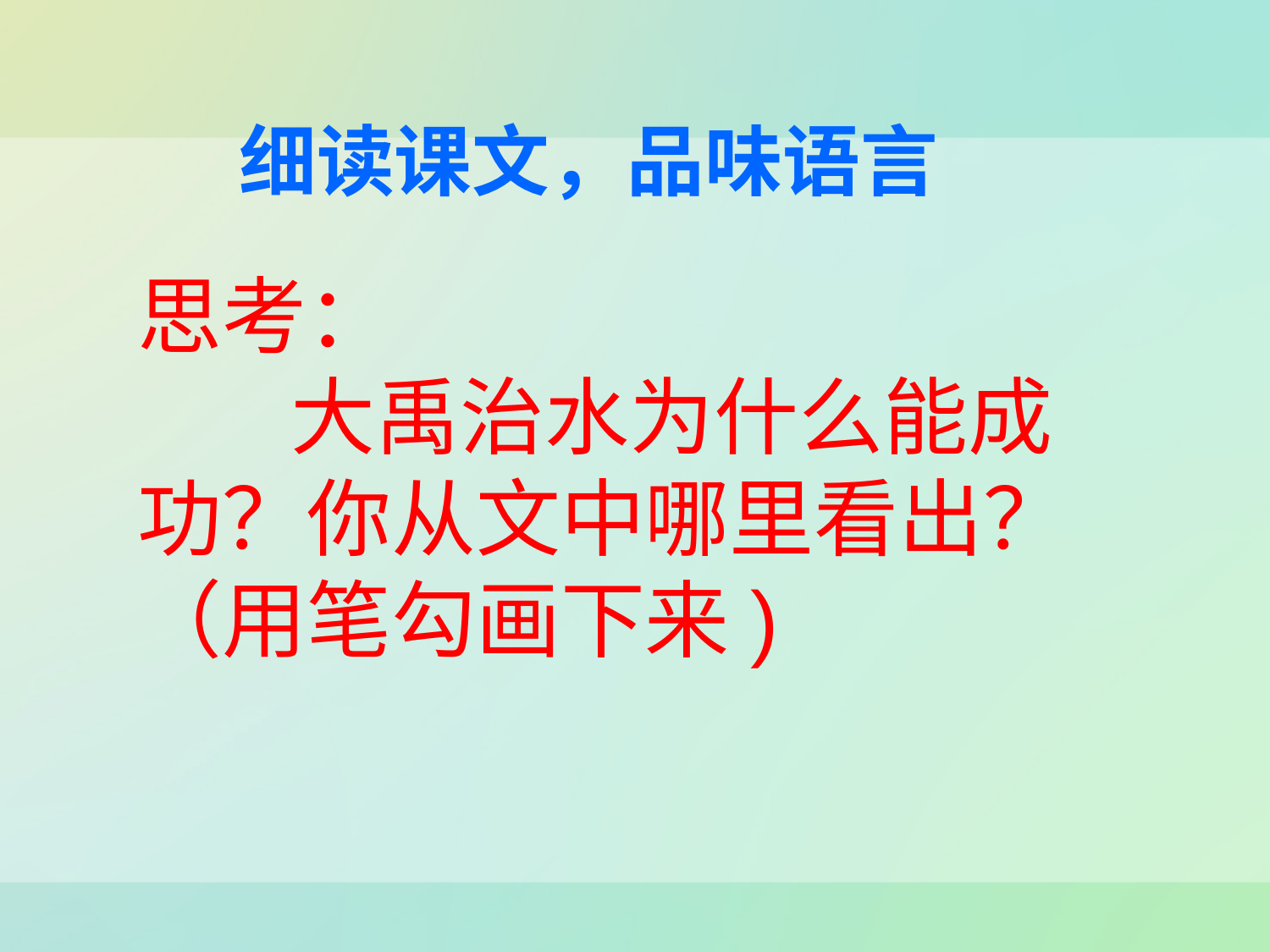

细读课文，品味语言
思考：
       大禹治水为什么能成功？你从文中哪里看出？（用笔勾画下来)